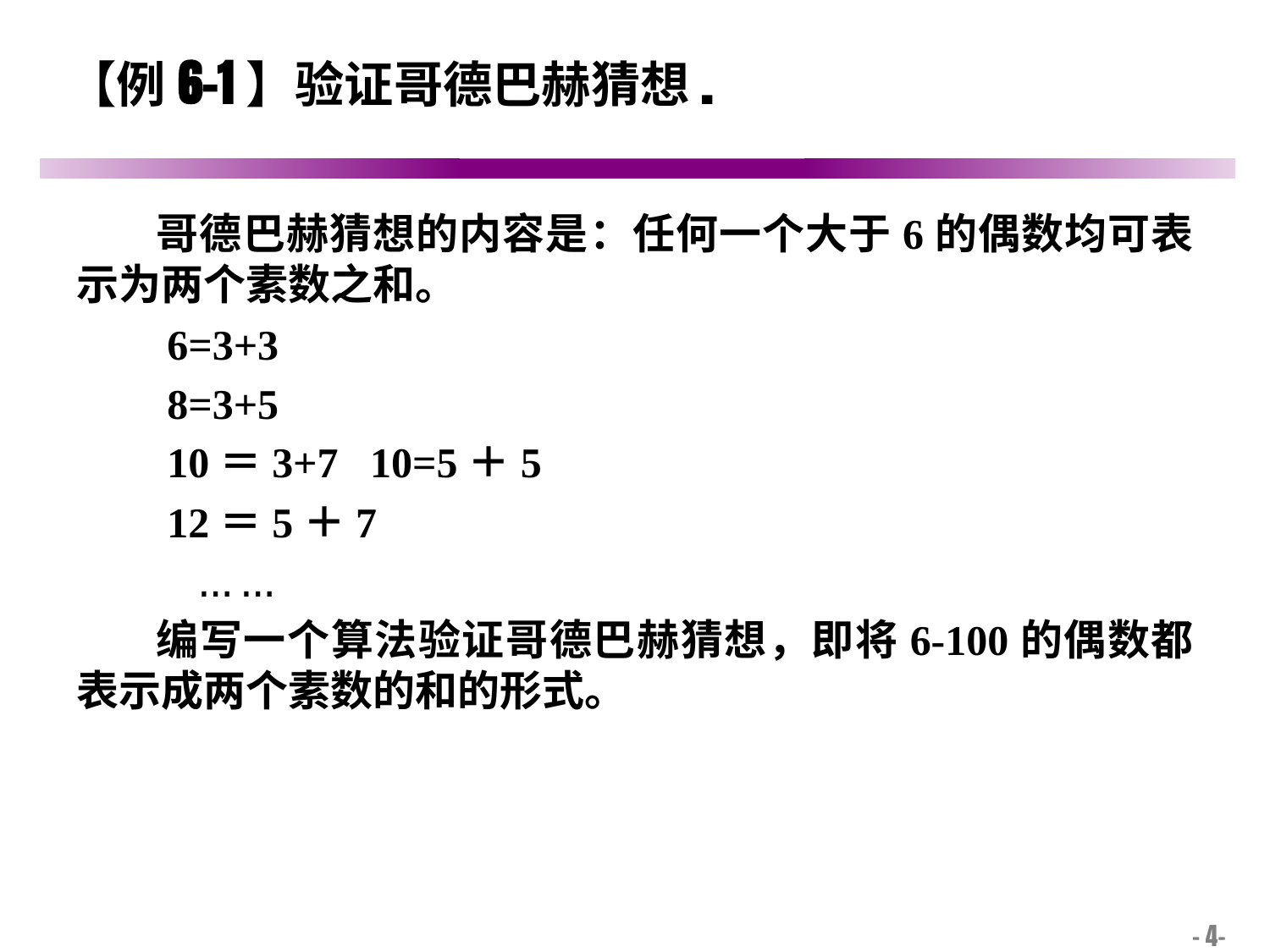

# 【例6-1】验证哥德巴赫猜想.
哥德巴赫猜想的内容是：任何一个大于6的偶数均可表示为两个素数之和。
 6=3+3
 8=3+5
 10＝3+7   10=5＋5
 12＝5＋7
    ……
编写一个算法验证哥德巴赫猜想，即将6-100的偶数都表示成两个素数的和的形式。
 - 4-